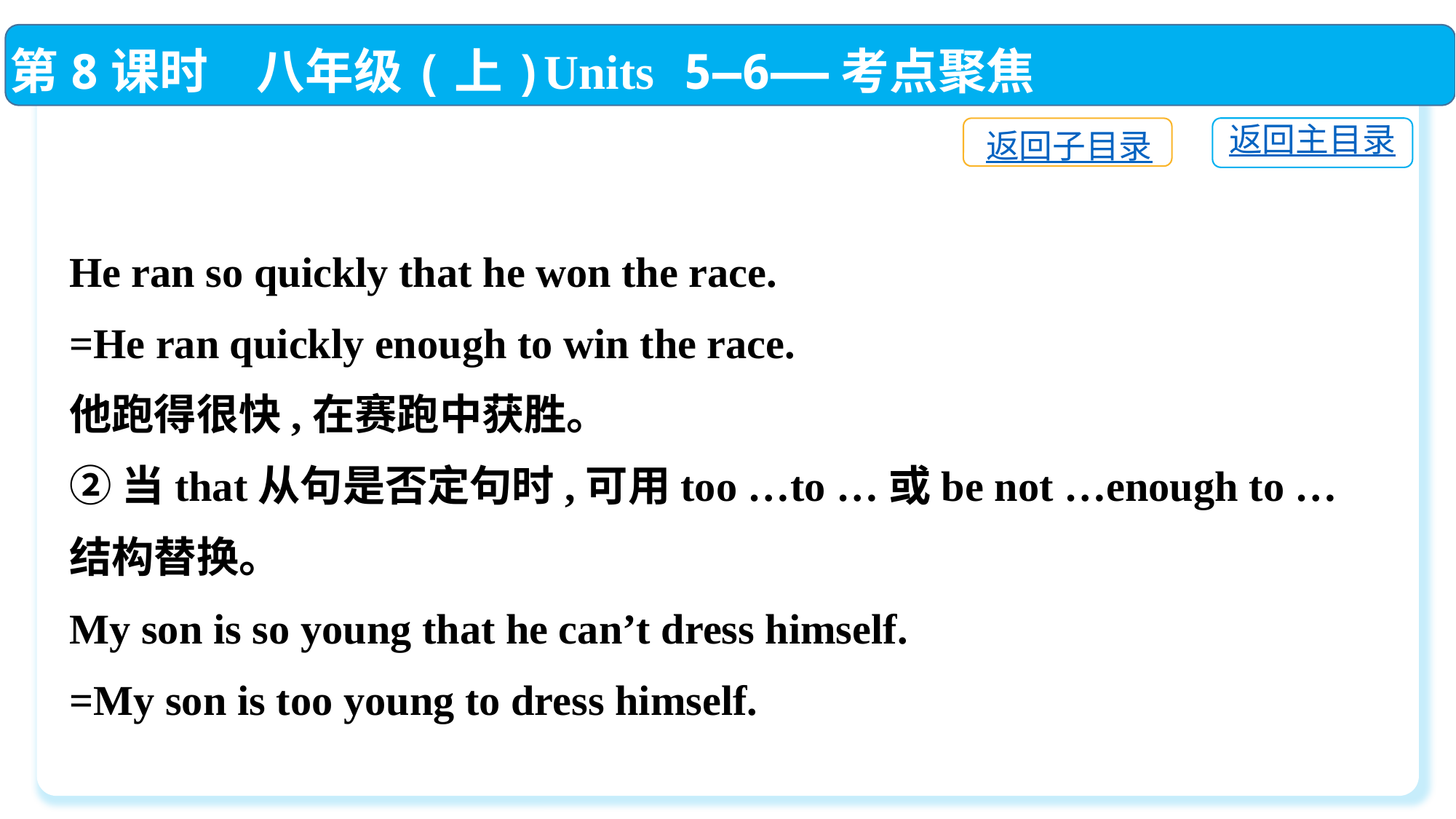

第8课时　八年级(上)Units 5—6——考点聚焦

返回主目录

返回子目录
He ran so quickly that he won the race.
=He ran quickly enough to win the race.
他跑得很快,在赛跑中获胜。
②当that从句是否定句时,可用too …to …或be not …enough to …结构替换。
My son is so young that he can’t dress himself.
=My son is too young to dress himself.